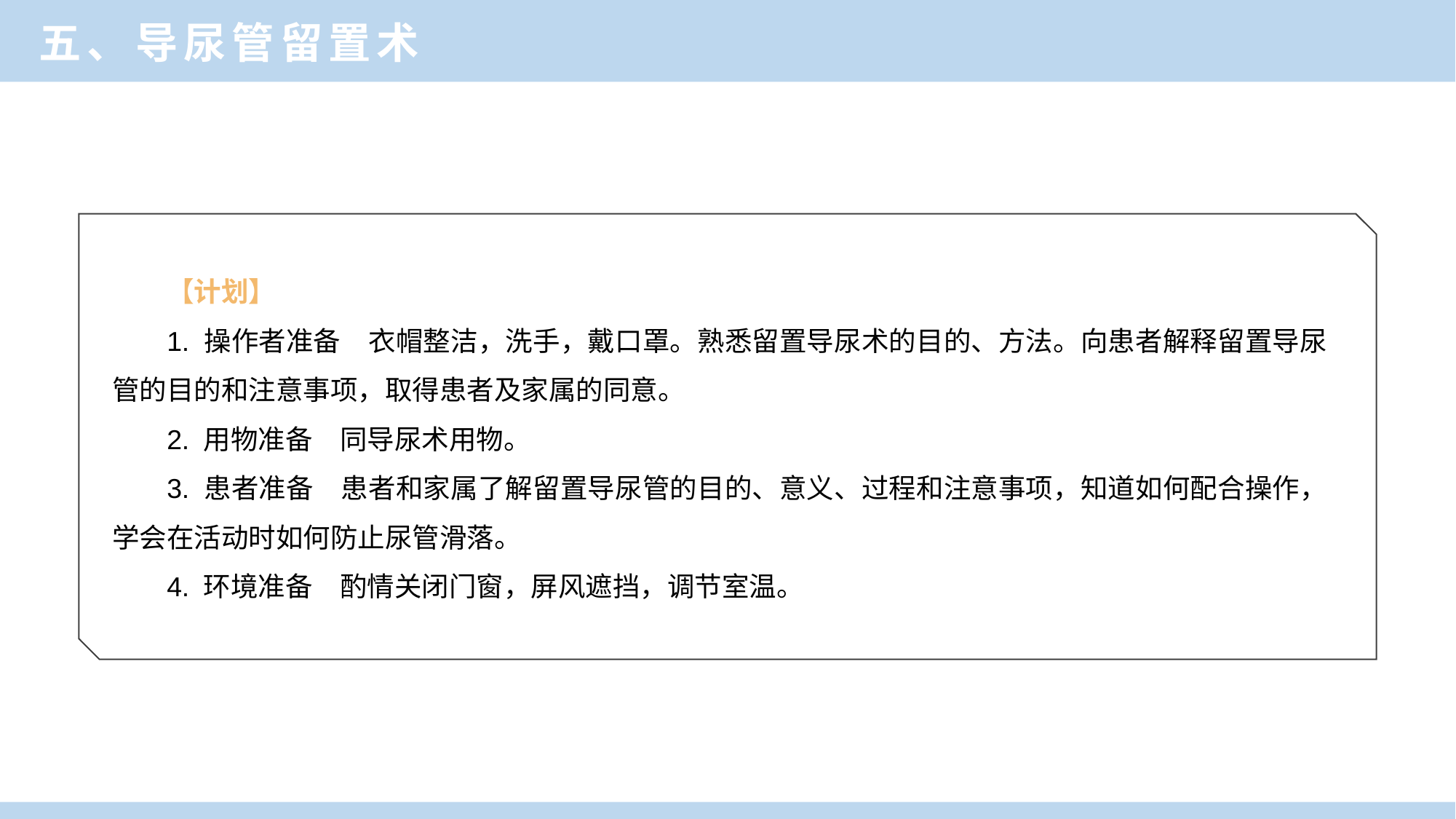

五、导尿管留置术

【计划】
1. 操作者准备　衣帽整洁，洗手，戴口罩。熟悉留置导尿术的目的、方法。向患者解释留置导尿管的目的和注意事项，取得患者及家属的同意。
2. 用物准备　同导尿术用物。
3. 患者准备　患者和家属了解留置导尿管的目的、意义、过程和注意事项，知道如何配合操作，学会在活动时如何防止尿管滑落。
4. 环境准备　酌情关闭门窗，屏风遮挡，调节室温。